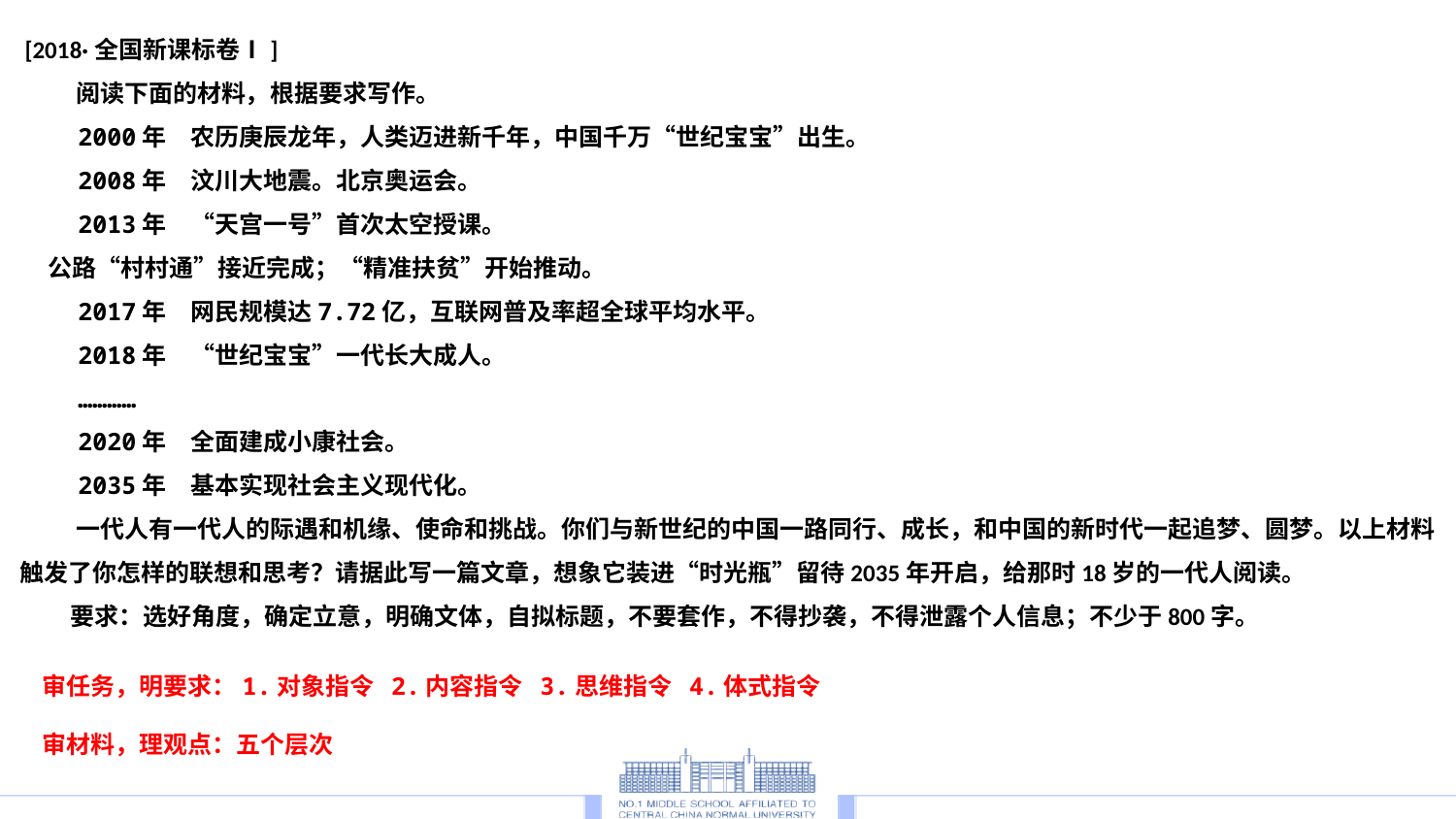

[2018·全国新课标卷Ⅰ]
         阅读下面的材料，根据要求写作。
    2000年　农历庚辰龙年，人类迈进新千年，中国千万“世纪宝宝”出生。
    2008年　汶川大地震。北京奥运会。
    2013年　“天宫一号”首次太空授课。
    公路“村村通”接近完成；“精准扶贫”开始推动。
    2017年　网民规模达7.72亿，互联网普及率超全球平均水平。
    2018年　“世纪宝宝”一代长大成人。
    …………
    2020年　全面建成小康社会。
    2035年　基本实现社会主义现代化。
         一代人有一代人的际遇和机缘、使命和挑战。你们与新世纪的中国一路同行、成长，和中国的新时代一起追梦、圆梦。以上材料触发了你怎样的联想和思考？请据此写一篇文章，想象它装进“时光瓶”留待2035年开启，给那时18岁的一代人阅读。
        要求：选好角度，确定立意，明确文体，自拟标题，不要套作，不得抄袭，不得泄露个人信息；不少于800字。
   审任务，明要求：1.对象指令  2.内容指令  3.思维指令  4.体式指令
   审材料，理观点：五个层次